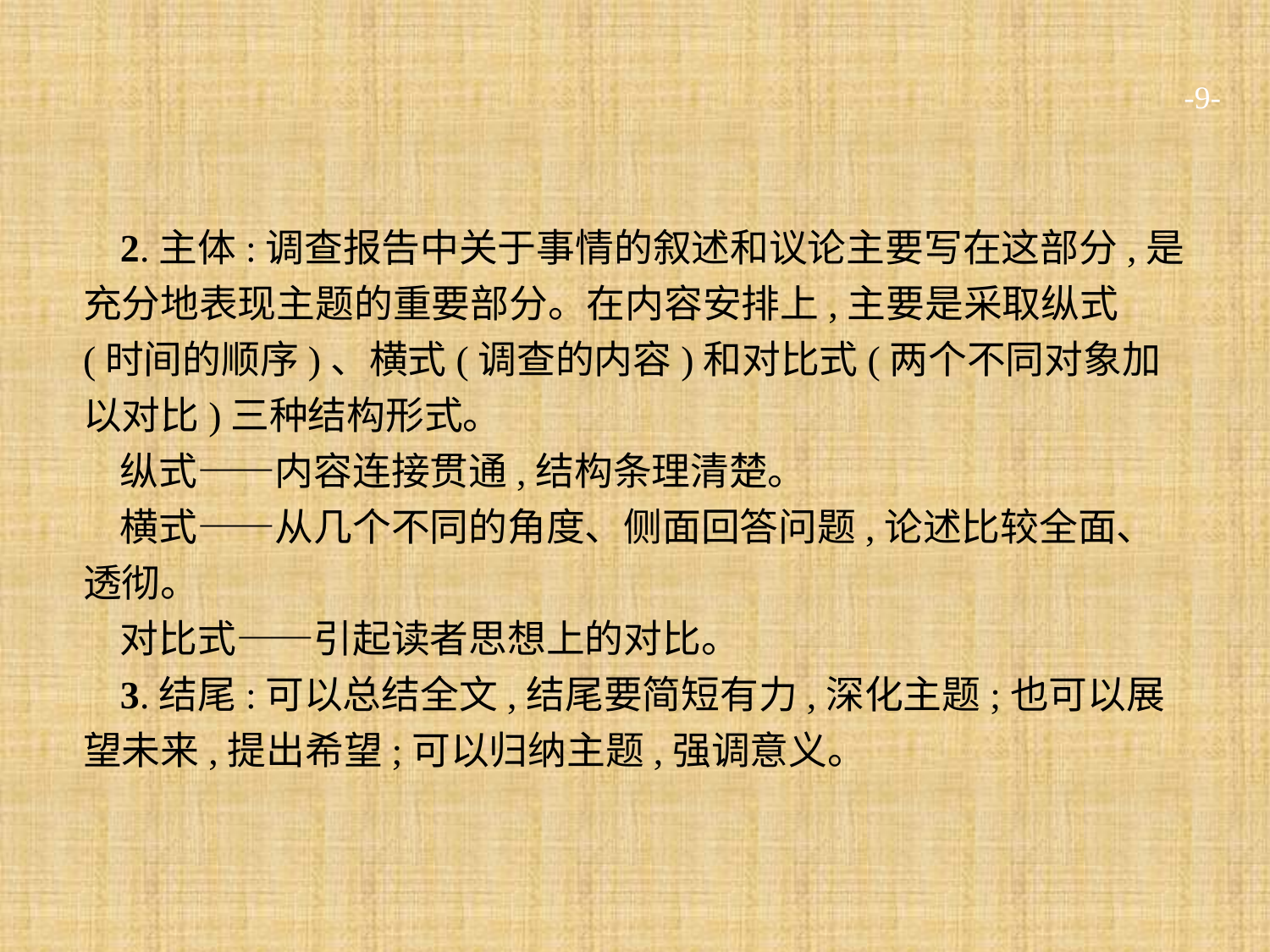

-9-
2.主体:调查报告中关于事情的叙述和议论主要写在这部分,是充分地表现主题的重要部分。在内容安排上,主要是采取纵式(时间的顺序)、横式(调查的内容)和对比式(两个不同对象加以对比)三种结构形式。
纵式——内容连接贯通,结构条理清楚。
横式——从几个不同的角度、侧面回答问题,论述比较全面、透彻。
对比式——引起读者思想上的对比。
3.结尾:可以总结全文,结尾要简短有力,深化主题;也可以展望未来,提出希望;可以归纳主题,强调意义。